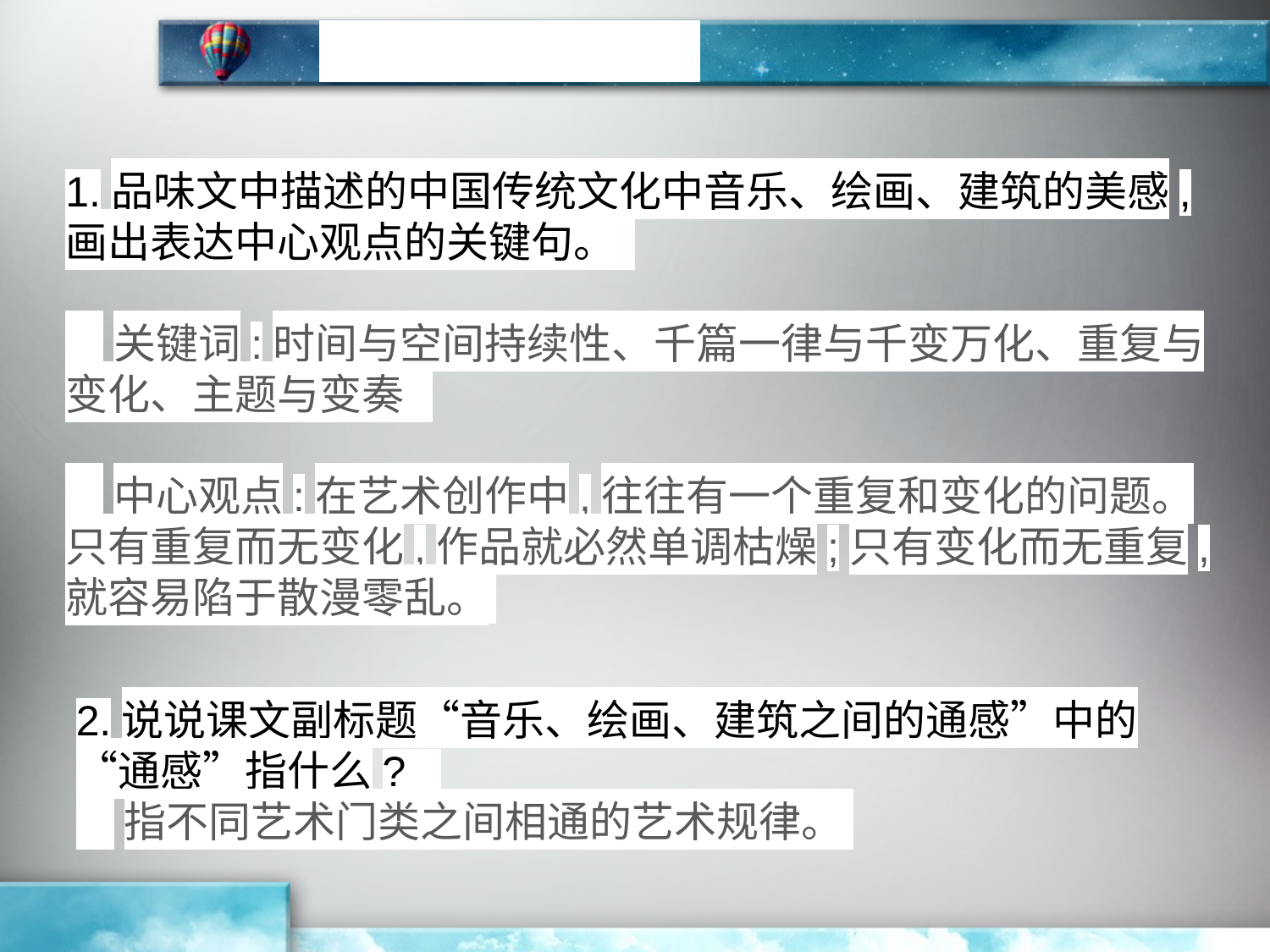

研读课文，了解行文
1.品味文中描述的中国传统文化中音乐、绘画、建筑的美感,画出表达中心观点的关键句。

    关键词:时间与空间持续性、千篇一律与千变万化、重复与变化、主题与变奏

    中心观点:在艺术创作中,往往有一个重复和变化的问题。只有重复而无变化,作品就必然单调枯燥;只有变化而无重复,就容易陷于散漫零乱。
2.说说课文副标题“音乐、绘画、建筑之间的通感”中的“通感”指什么?
    指不同艺术门类之间相通的艺术规律。